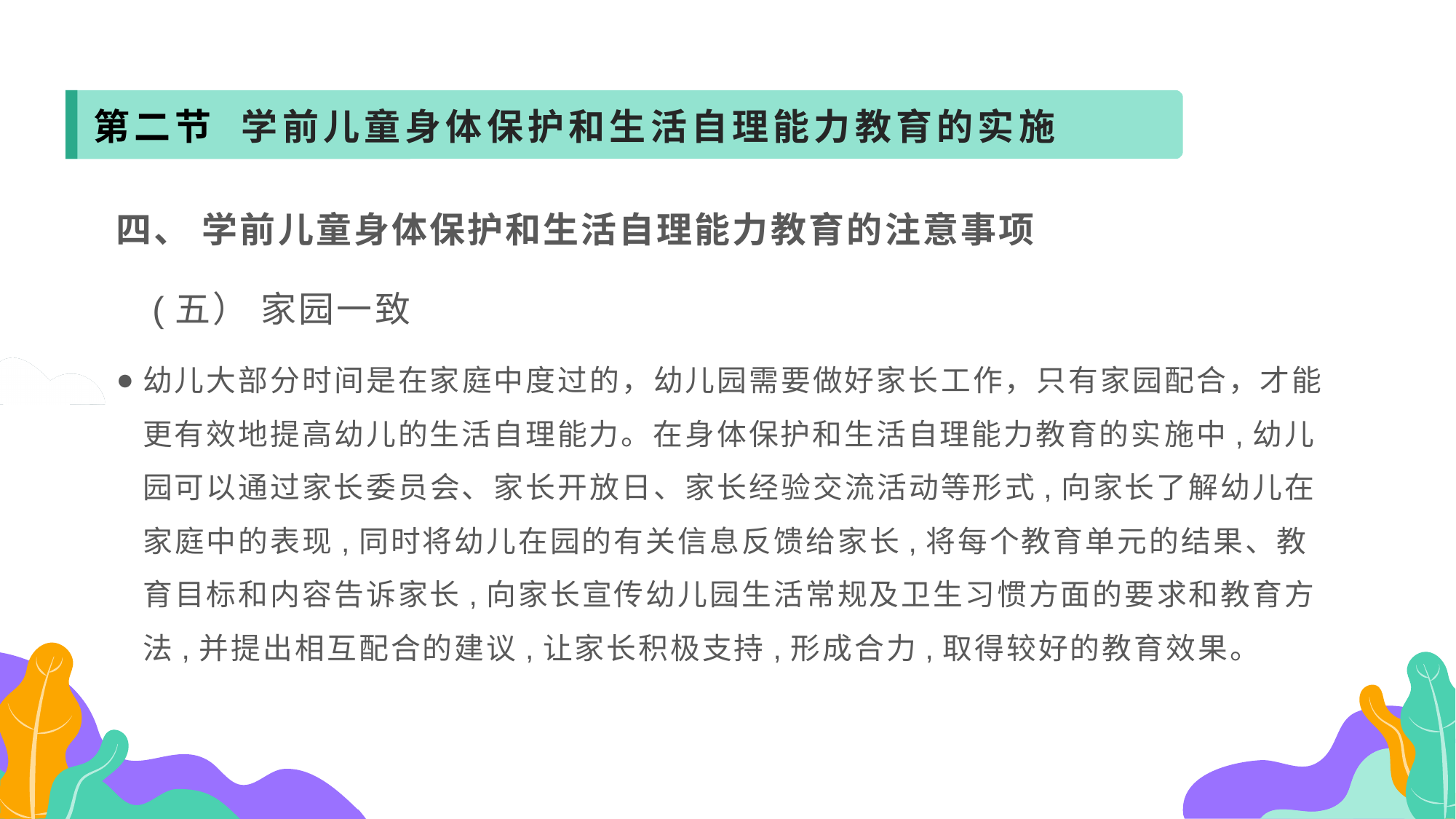

第二节  学前儿童身体保护和生活自理能力教育的实施
四、 学前儿童身体保护和生活自理能力教育的注意事项
   (五） 家园一致
幼儿大部分时间是在家庭中度过的，幼儿园需要做好家长工作，只有家园配合，才能更有效地提高幼儿的生活自理能力。在身体保护和生活自理能力教育的实施中,幼儿园可以通过家长委员会、家长开放日、家长经验交流活动等形式,向家长了解幼儿在家庭中的表现,同时将幼儿在园的有关信息反馈给家长,将每个教育单元的结果、教育目标和内容告诉家长,向家长宣传幼儿园生活常规及卫生习惯方面的要求和教育方法,并提出相互配合的建议,让家长积极支持,形成合力,取得较好的教育效果。